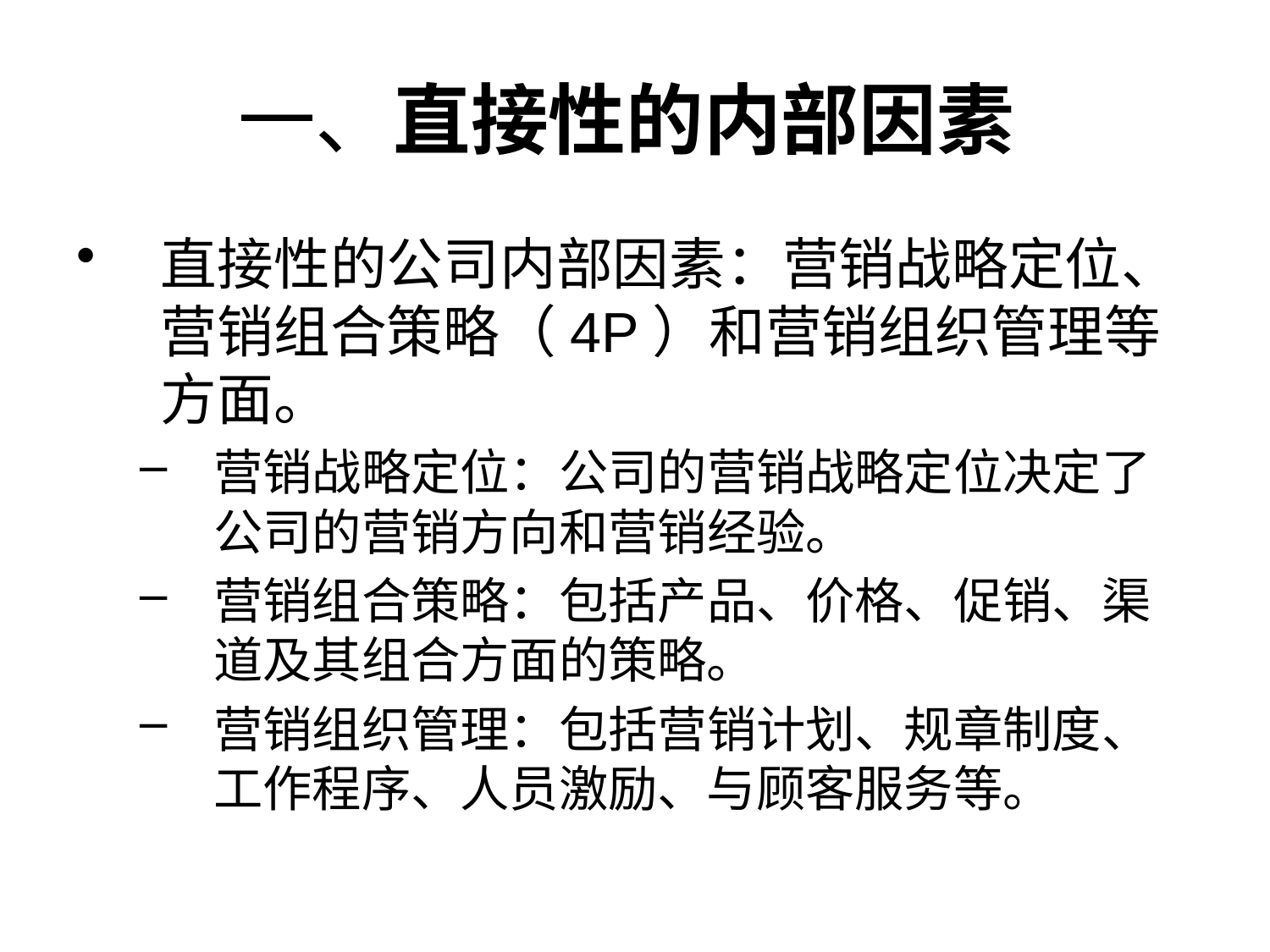

# 一、直接性的内部因素
直接性的公司内部因素：营销战略定位、营销组合策略（4P）和营销组织管理等方面。
营销战略定位：公司的营销战略定位决定了公司的营销方向和营销经验。
营销组合策略：包括产品、价格、促销、渠道及其组合方面的策略。
营销组织管理：包括营销计划、规章制度、工作程序、人员激励、与顾客服务等。